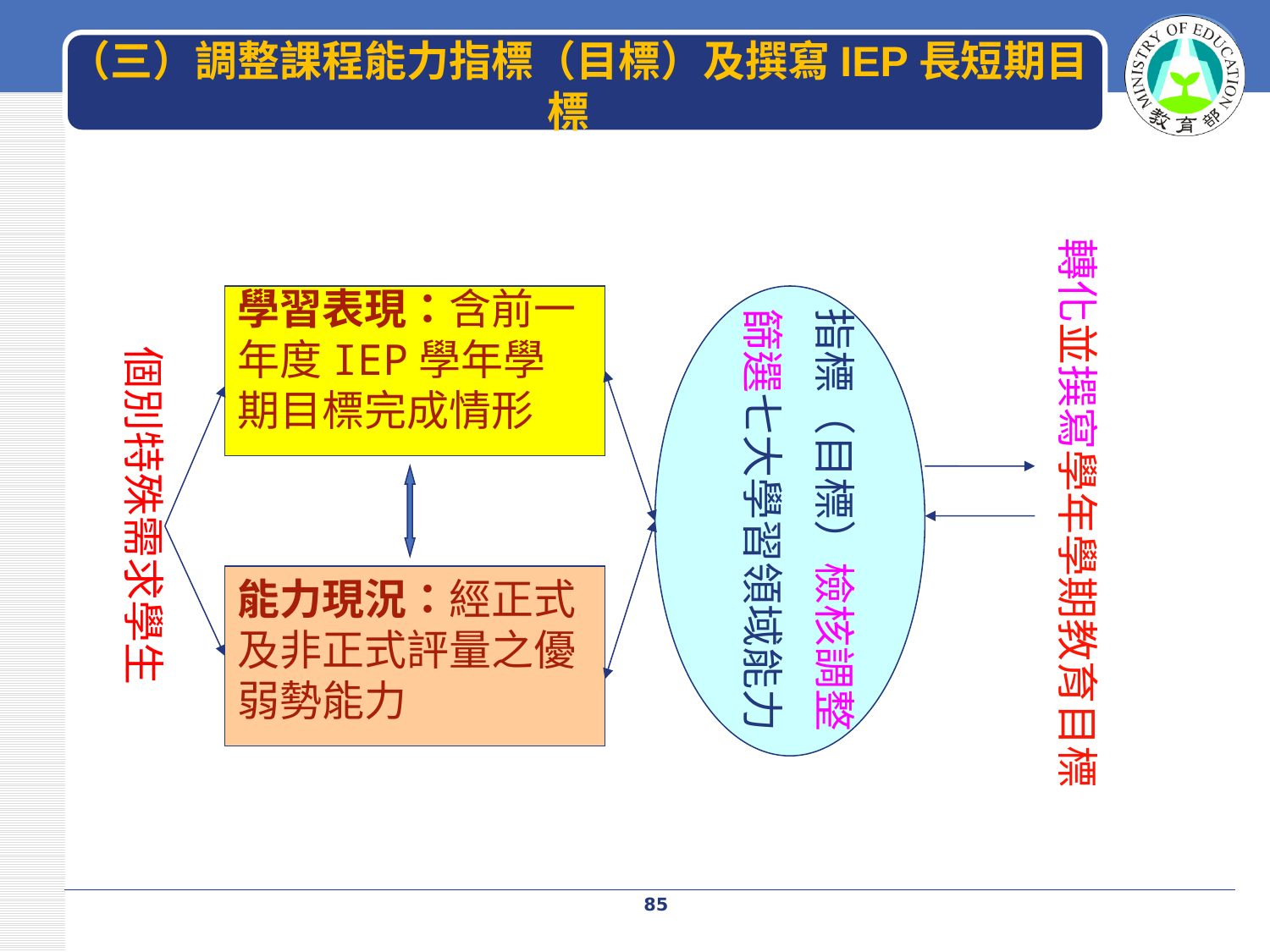

（三）調整課程能力指標（目標）及撰寫IEP長短期目標
轉化並撰寫學年學期教育目標

個別特殊需求學生

學習表現：含前一年度IEP學年學期目標完成情形

指標（目標）檢核調整
篩選七大學習領域能力

能力現況：經正式及非正式評量之優弱勢能力

85